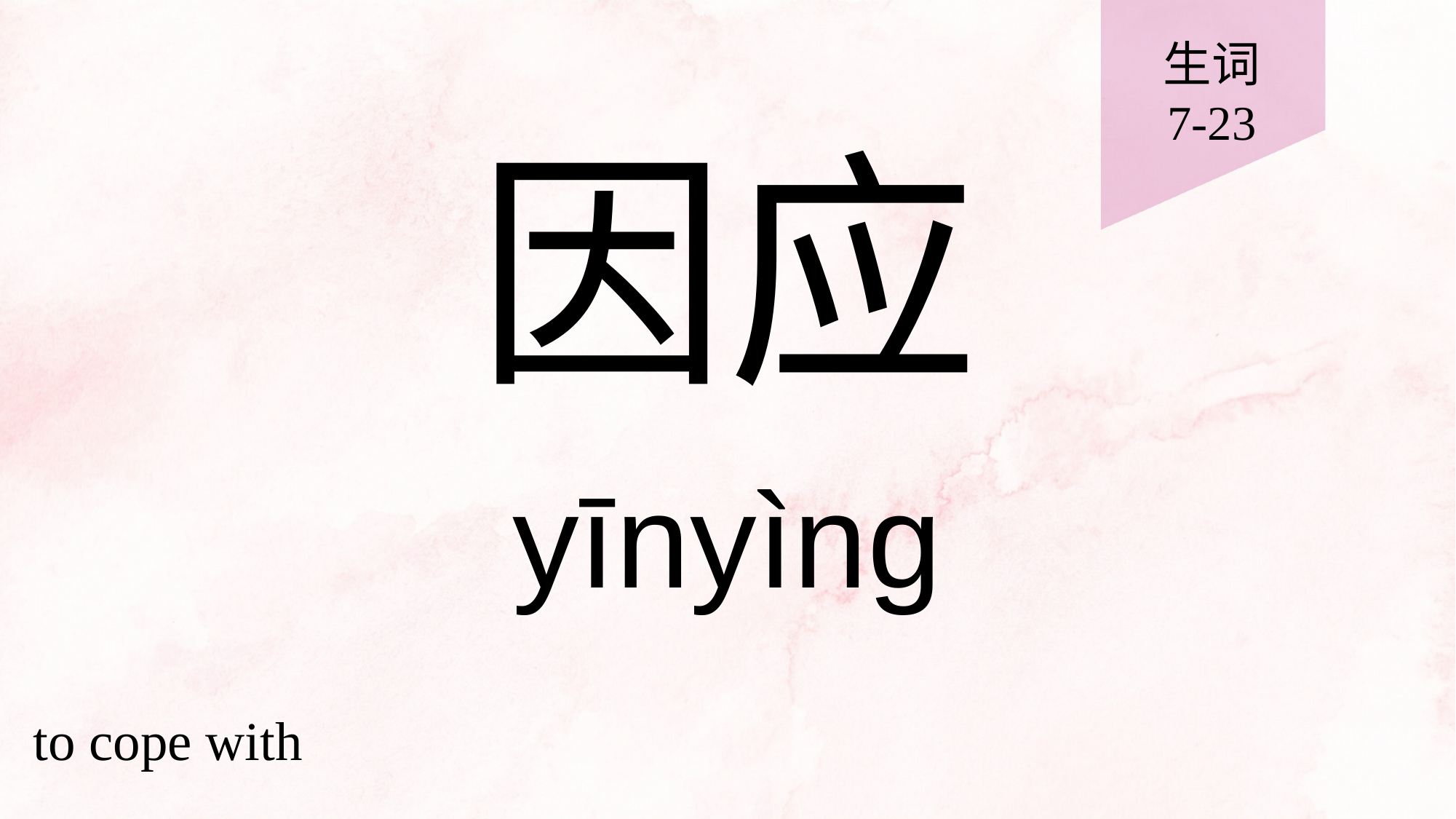

生词
7-23
# 因应
yīnyìng
to cope with